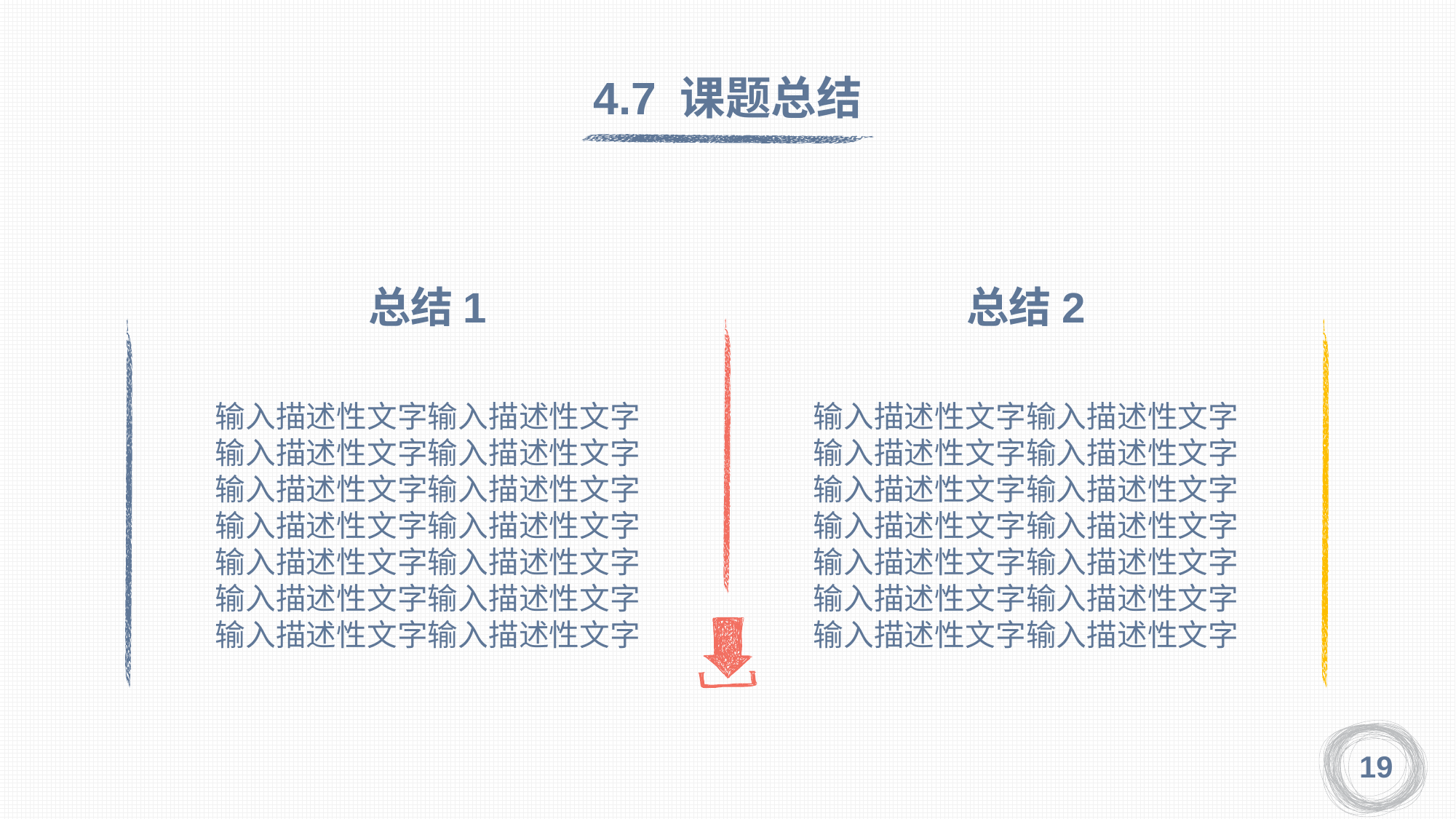

4.7 课题总结

总结1
总结2

输入描述性文字输入描述性文字输入描述性文字输入描述性文字输入描述性文字输入描述性文字输入描述性文字输入描述性文字输入描述性文字输入描述性文字输入描述性文字输入描述性文字输入描述性文字输入描述性文字
输入描述性文字输入描述性文字输入描述性文字输入描述性文字输入描述性文字输入描述性文字输入描述性文字输入描述性文字输入描述性文字输入描述性文字输入描述性文字输入描述性文字输入描述性文字输入描述性文字

19